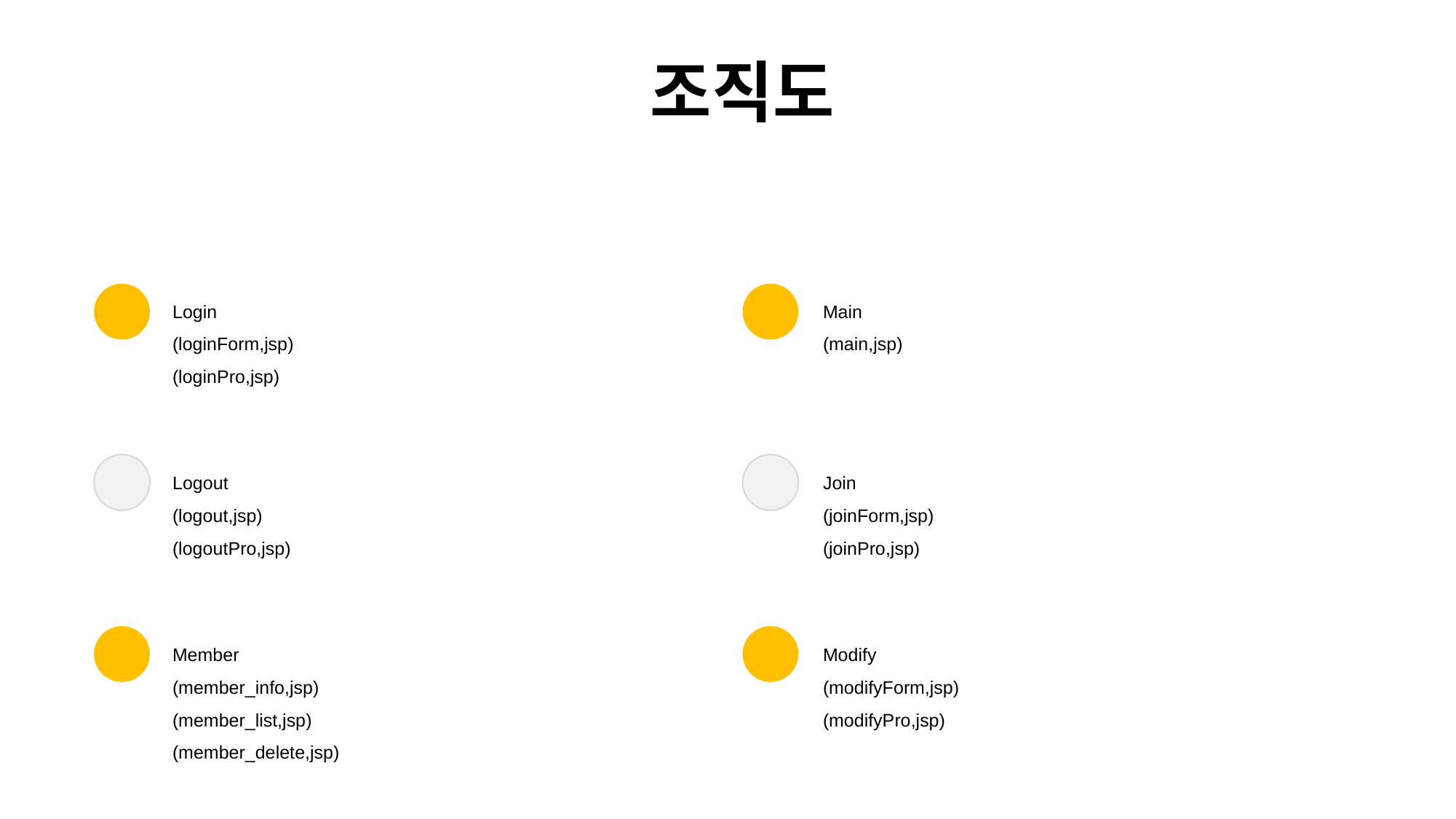

조직도

Login
(loginForm,jsp)
(loginPro,jsp)

Main
(main,jsp)

Logout
(logout,jsp)
(logoutPro,jsp)
Join
(joinForm,jsp)
(joinPro,jsp)

Member
(member_info,jsp)
(member_list,jsp)
(member_delete,jsp)
Modify
(modifyForm,jsp)
(modifyPro,jsp)